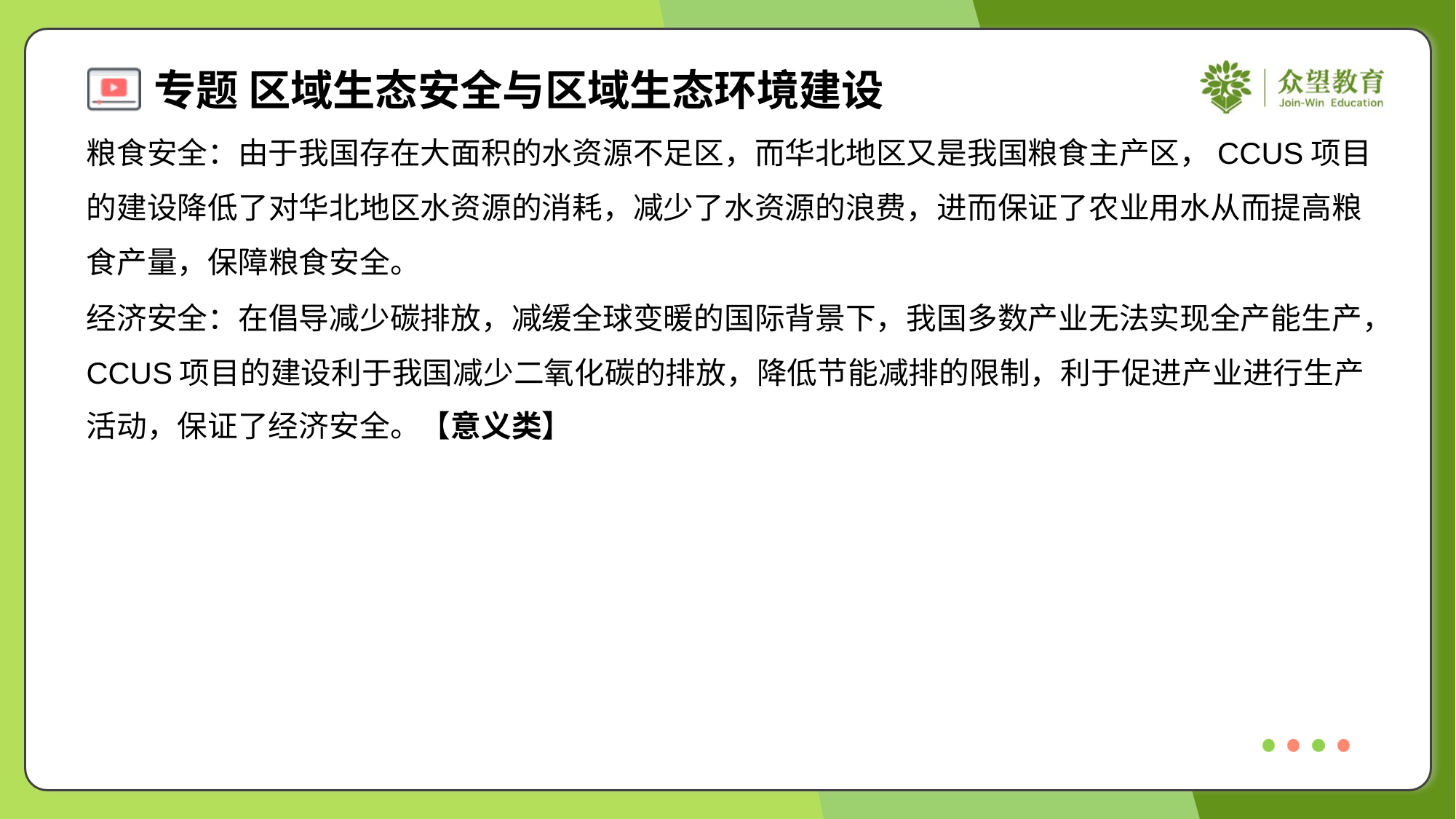

粮食安全：由于我国存在大面积的水资源不足区，而华北地区又是我国粮食主产区，CCUS项目
的建设降低了对华北地区水资源的消耗，减少了水资源的浪费，进而保证了农业用水从而提高粮
食产量，保障粮食安全。
经济安全：在倡导减少碳排放，减缓全球变暖的国际背景下，我国多数产业无法实现全产能生产，
CCUS项目的建设利于我国减少二氧化碳的排放，降低节能减排的限制，利于促进产业进行生产
活动，保证了经济安全。【意义类】